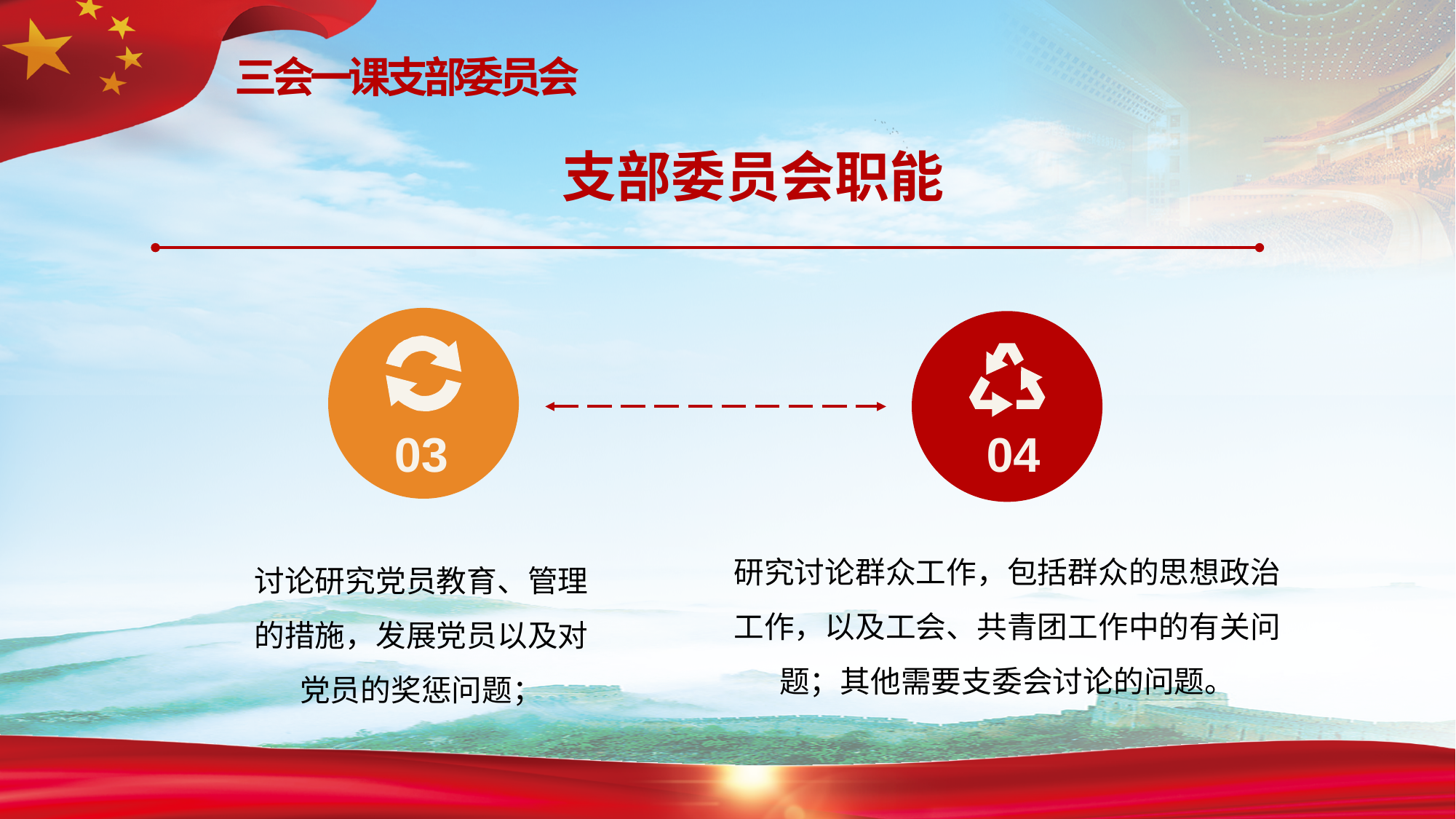

三会一课支部委员会
支部委员会职能

03
04
研究讨论群众工作，包括群众的思想政治工作，以及工会、共青团工作中的有关问题；其他需要支委会讨论的问题。
讨论研究党员教育、管理的措施，发展党员以及对党员的奖惩问题；